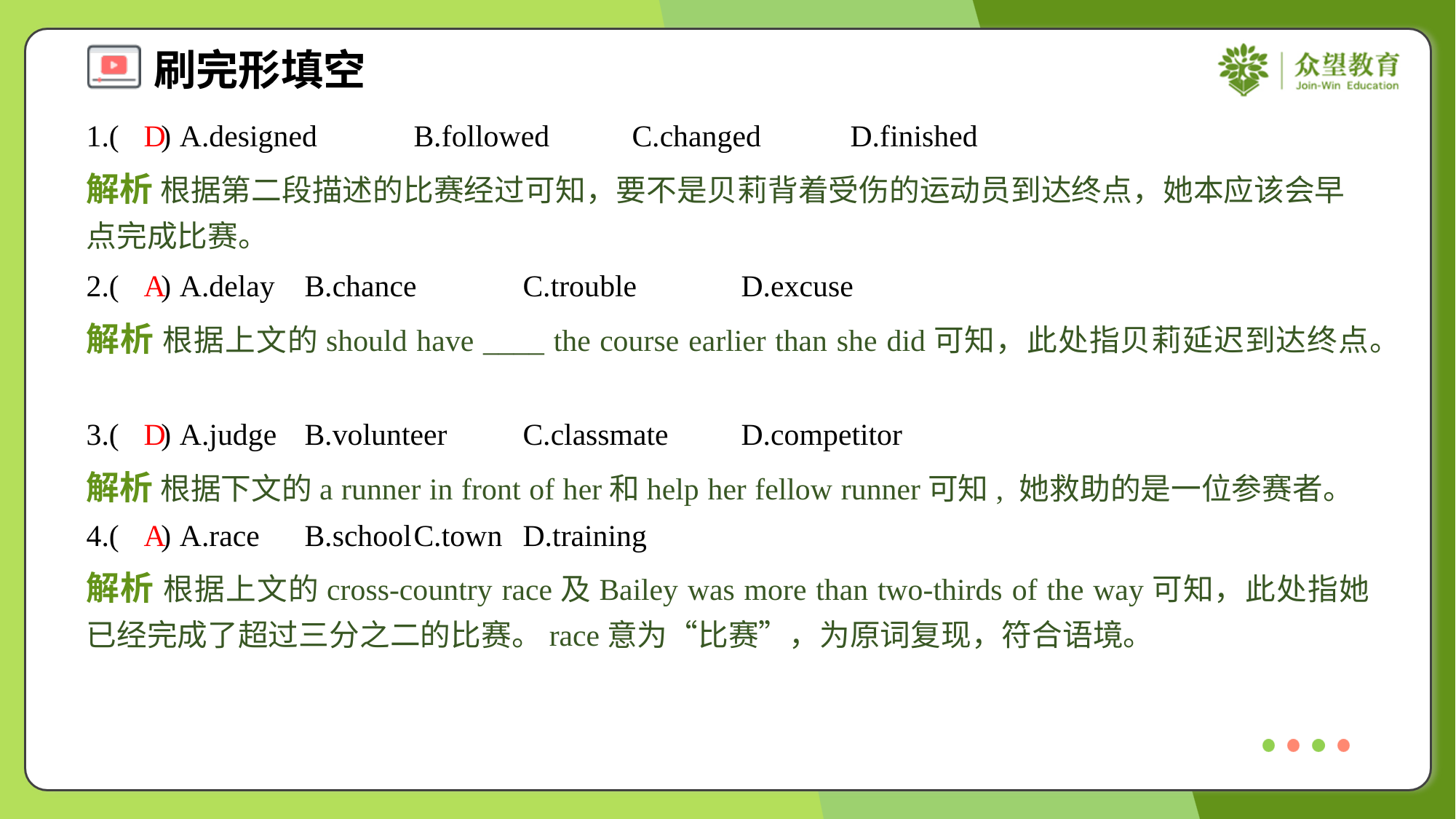

1.(     ) A.designed	B.followed	C.changed	D.finished
D
解析 根据第二段描述的比赛经过可知，要不是贝莉背着受伤的运动员到达终点，她本应该会早点完成比赛。
2.(     ) A.delay	B.chance	C.trouble	D.excuse
A
解析 根据上文的should have ____ the course earlier than she did可知，此处指贝莉延迟到达终点。
3.(     ) A.judge	B.volunteer	C.classmate	D.competitor
D
解析 根据下文的a runner in front of her和help her fellow runner可知, 她救助的是一位参赛者。
4.(     ) A.race	B.school	C.town	D.training
A
解析 根据上文的cross-country race及Bailey was more than two-thirds of the way可知，此处指她已经完成了超过三分之二的比赛。race意为“比赛”，为原词复现，符合语境。